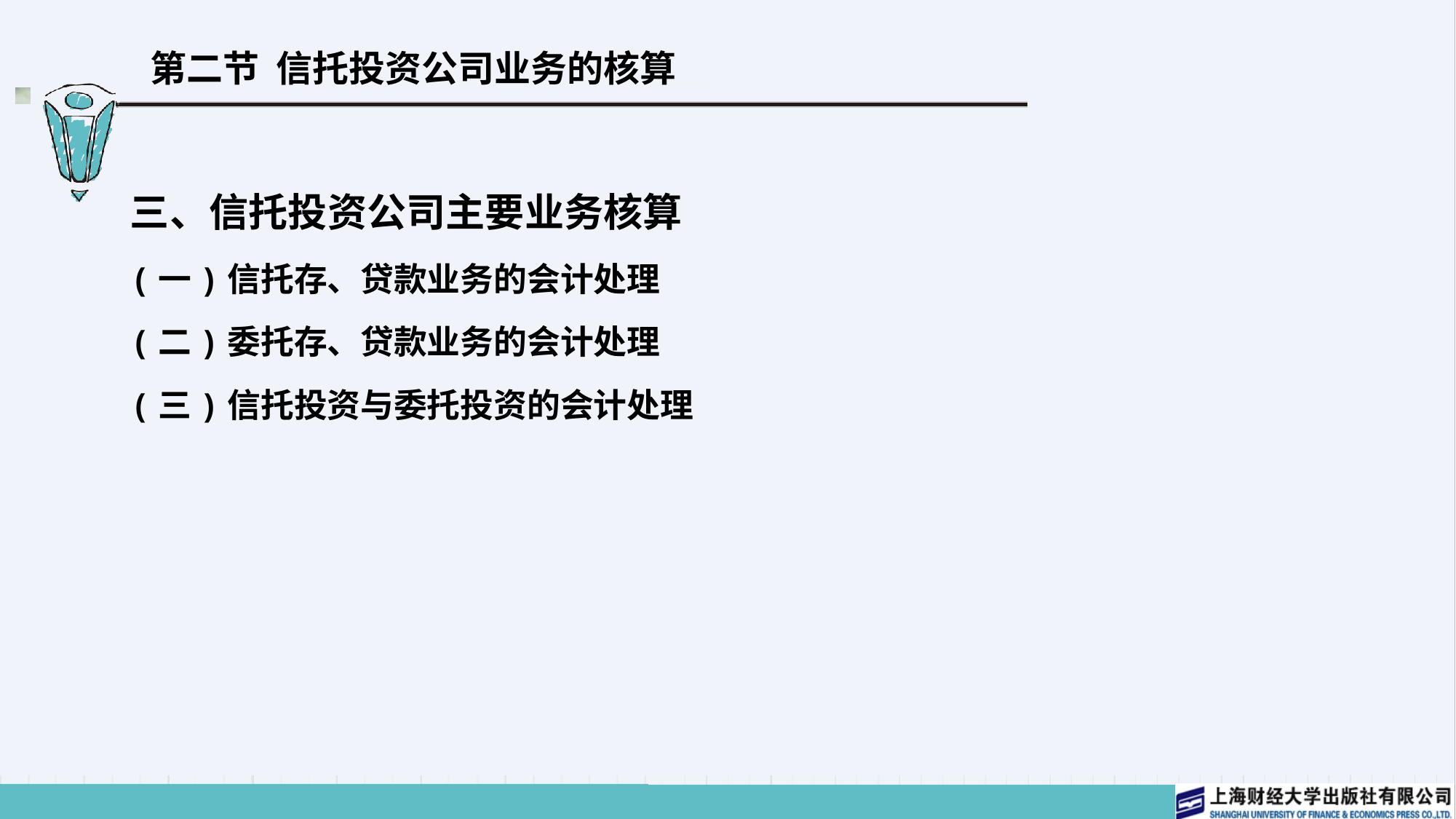

# 第二节  信托投资公司业务的核算
三、信托投资公司主要业务核算
(一)信托存、贷款业务的会计处理
(二)委托存、贷款业务的会计处理
(三)信托投资与委托投资的会计处理